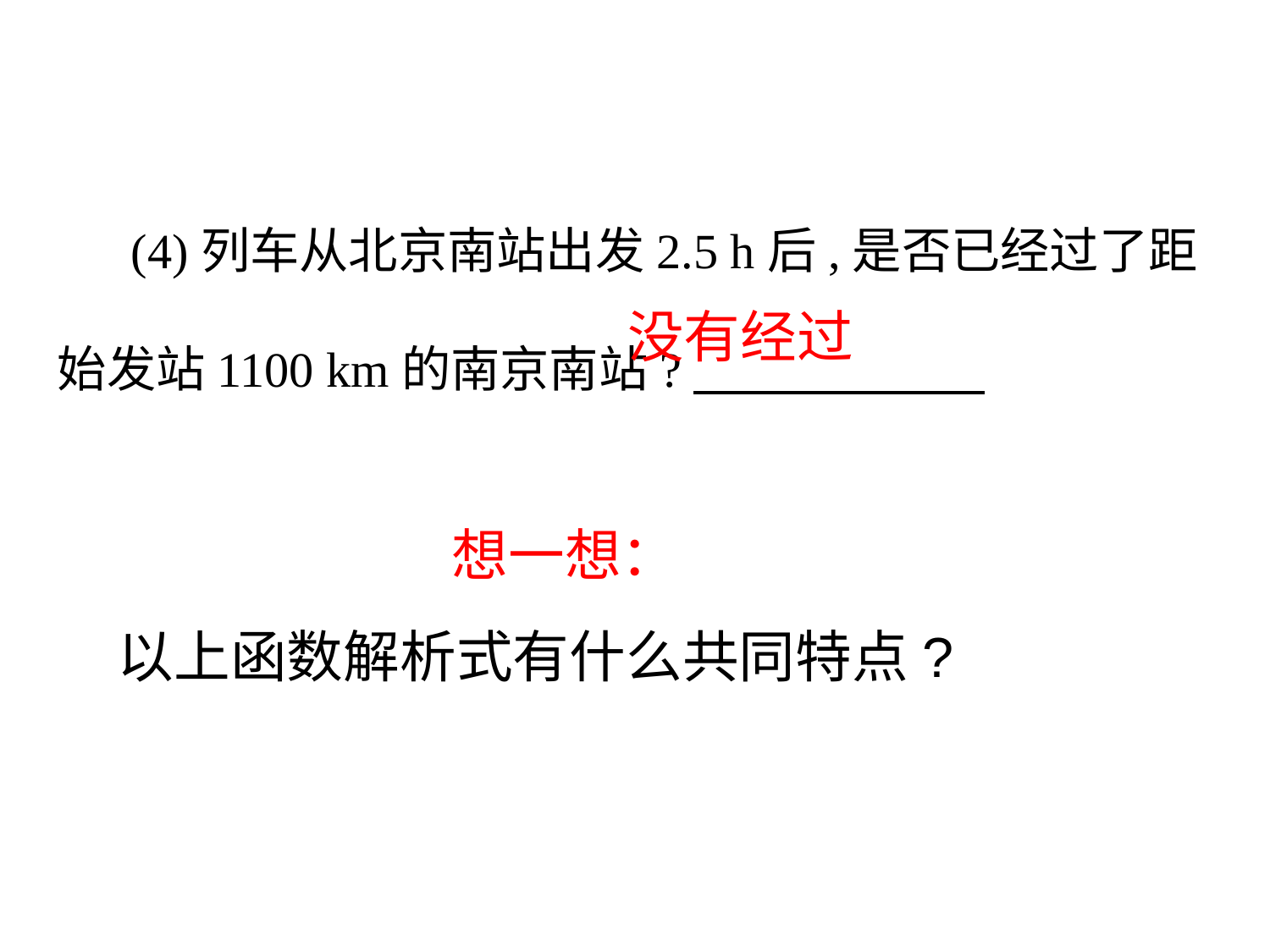

(4)列车从北京南站出发2.5 h后,是否已经过了距始发站1100 km的南京南站?
没有经过
想一想：
以上函数解析式有什么共同特点?